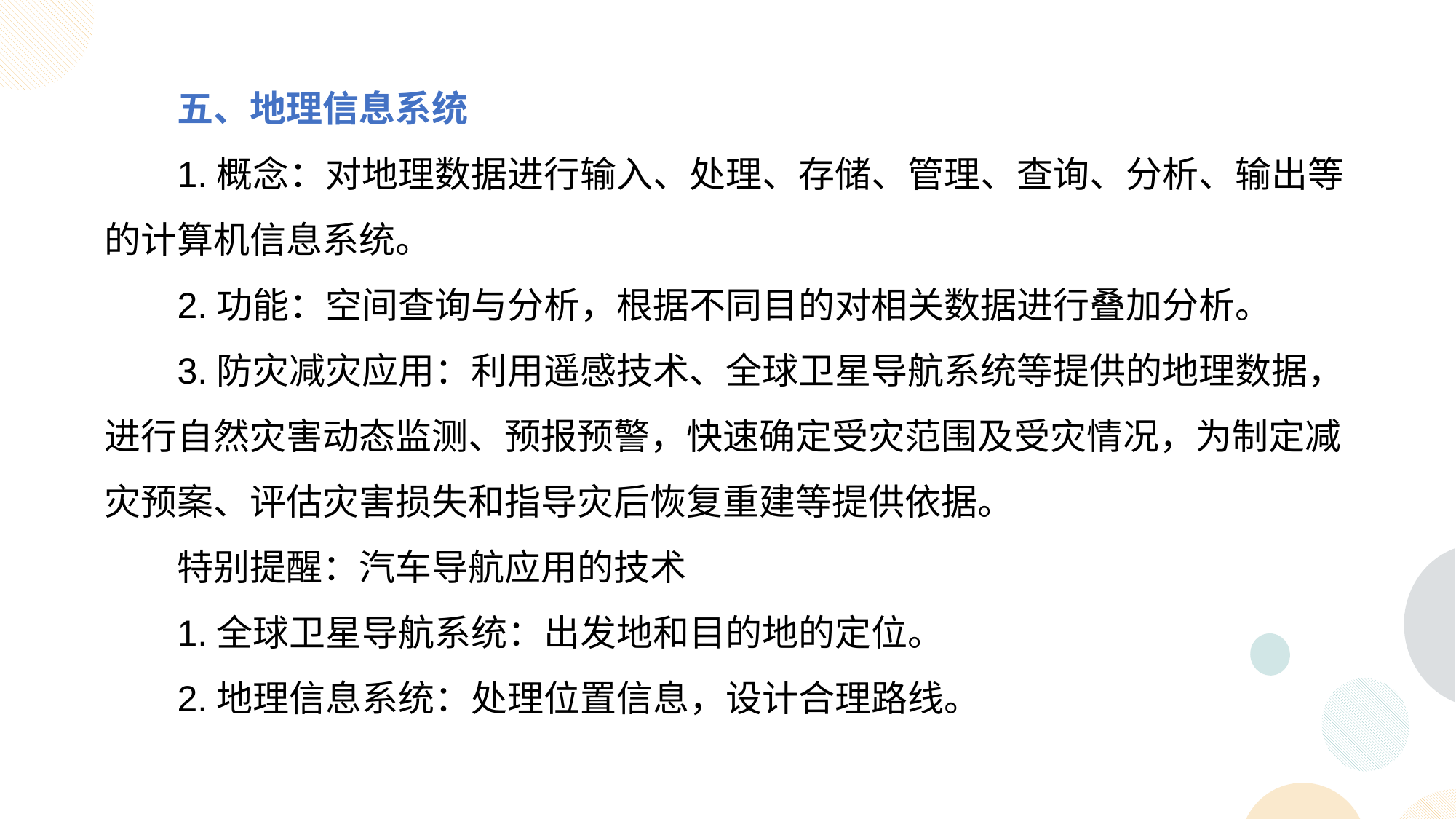

五、地理信息系统
1.概念：对地理数据进行输入、处理、存储、管理、查询、分析、输出等的计算机信息系统。
2.功能：空间查询与分析，根据不同目的对相关数据进行叠加分析。
3.防灾减灾应用：利用遥感技术、全球卫星导航系统等提供的地理数据，进行自然灾害动态监测、预报预警，快速确定受灾范围及受灾情况，为制定减灾预案、评估灾害损失和指导灾后恢复重建等提供依据。
特别提醒：汽车导航应用的技术
1.全球卫星导航系统：出发地和目的地的定位。
2.地理信息系统：处理位置信息，设计合理路线。